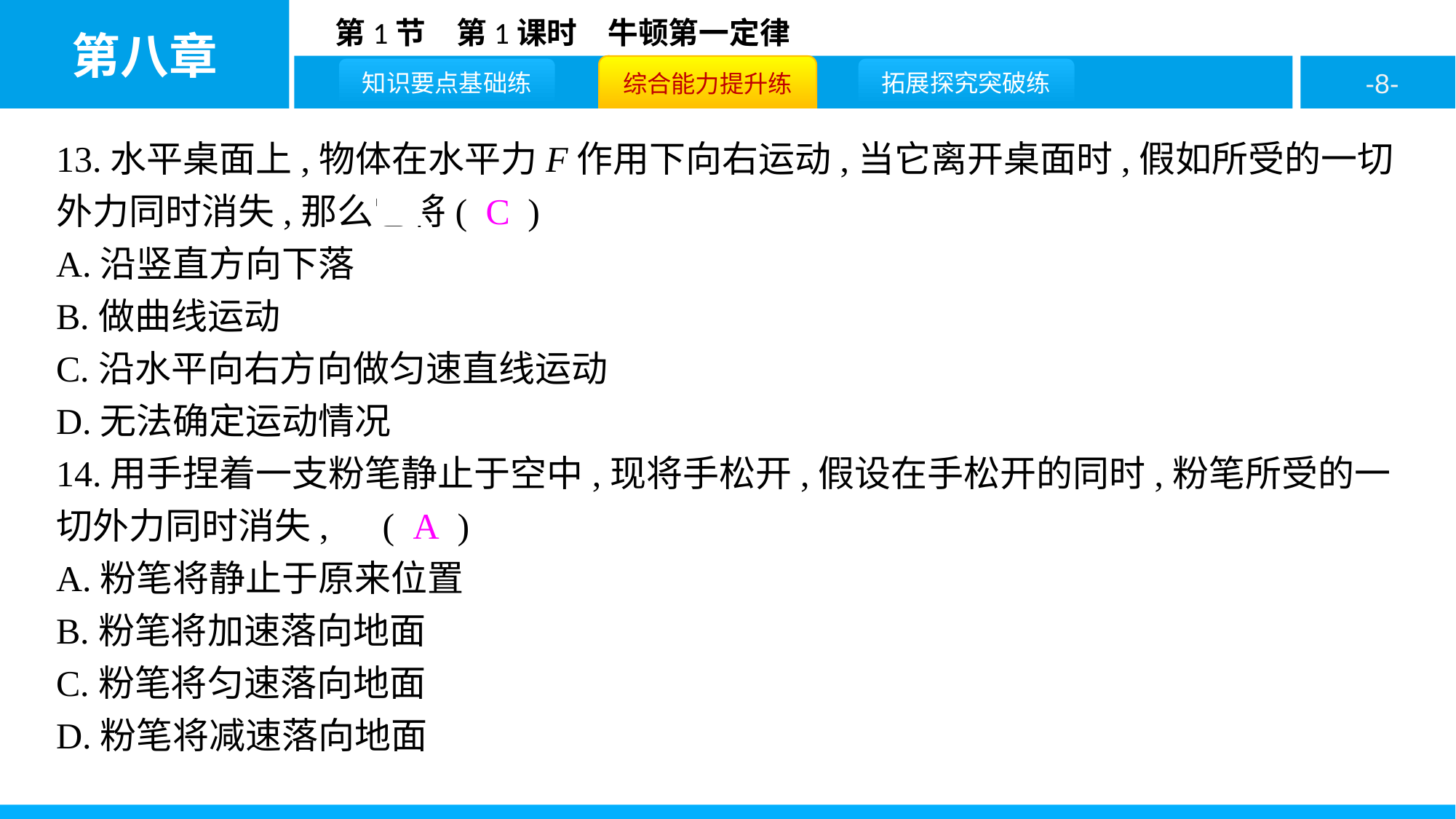

13.水平桌面上,物体在水平力F作用下向右运动,当它离开桌面时,假如所受的一切外力同时消失,那么它将(  C  )
A.沿竖直方向下落
B.做曲线运动
C.沿水平向右方向做匀速直线运动
D.无法确定运动情况
14.用手捏着一支粉笔静止于空中,现将手松开,假设在手松开的同时,粉笔所受的一切外力同时消失,则(  A  )
A.粉笔将静止于原来位置
B.粉笔将加速落向地面
C.粉笔将匀速落向地面
D.粉笔将减速落向地面